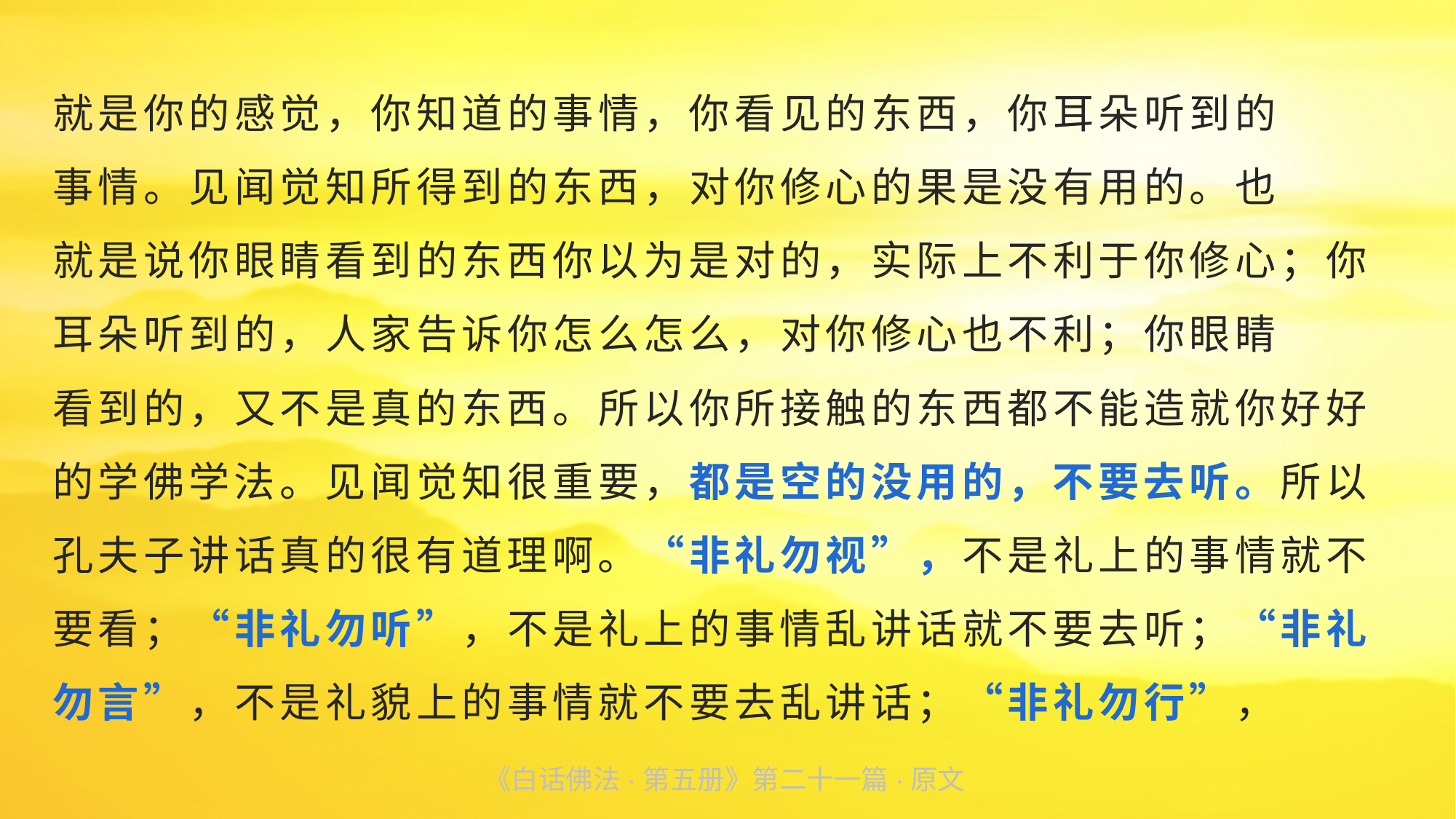

就是你的感觉，你知道的事情，你看见的东西，你耳朵听到的
事情。见闻觉知所得到的东西，对你修心的果是没有用的。也
就是说你眼睛看到的东西你以为是对的，实际上不利于你修心；你耳朵听到的，人家告诉你怎么怎么，对你修心也不利；你眼睛
看到的，又不是真的东西。所以你所接触的东西都不能造就你好好的学佛学法。见闻觉知很重要，都是空的没用的，不要去听。所以孔夫子讲话真的很有道理啊。“非礼勿视”，不是礼上的事情就不要看；“非礼勿听”，不是礼上的事情乱讲话就不要去听；“非礼勿言”，不是礼貌上的事情就不要去乱讲话；“非礼勿行”，
《白话佛法·第五册》第二十一篇·原文